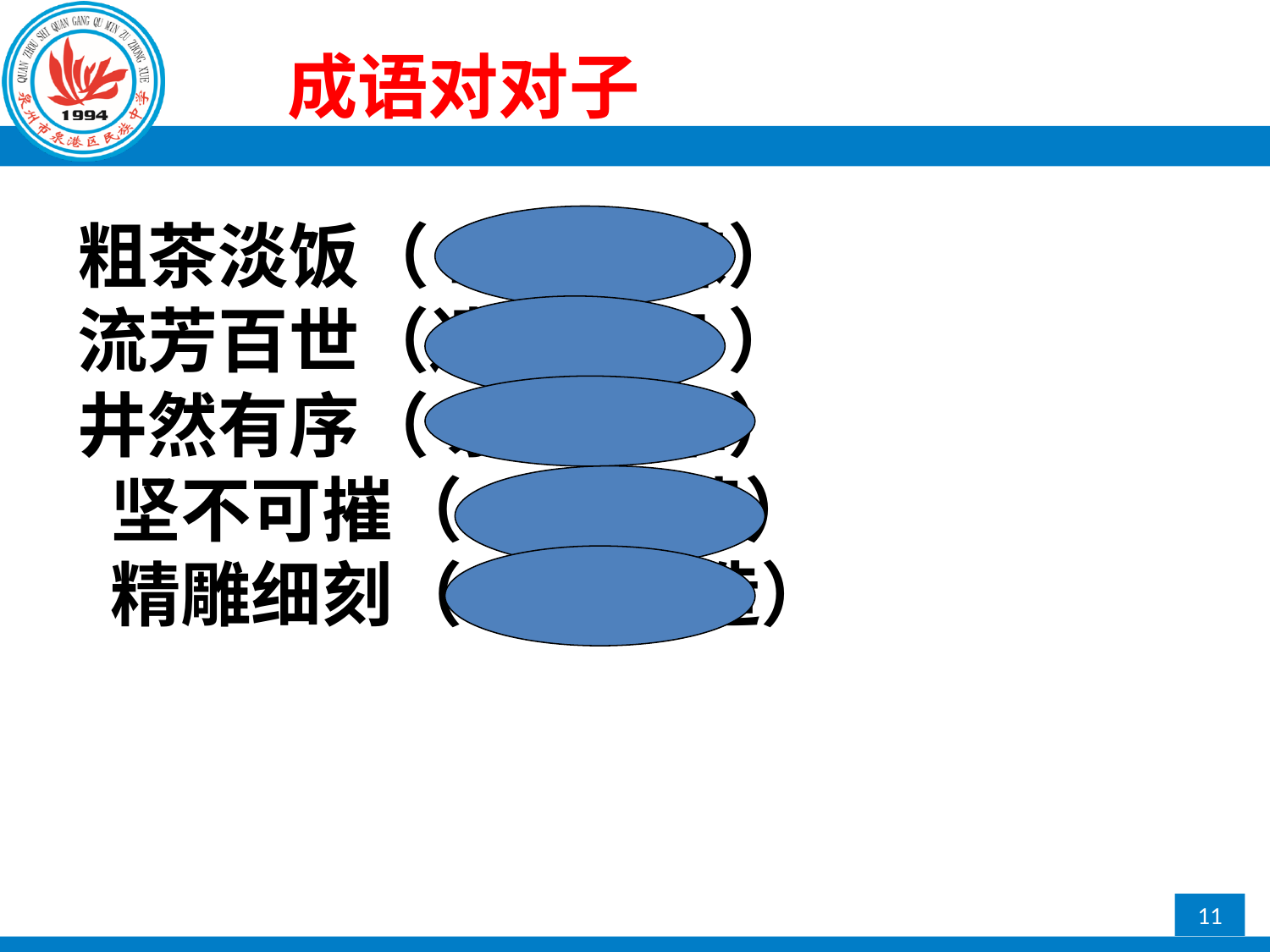

成语对对子

粗茶淡饭（ 山珍海味）
流芳百世（遗臭万年 ）
井然有序（ 杂乱无章）
 坚不可摧（一触即溃）
 精雕细刻（ 粗制滥造）